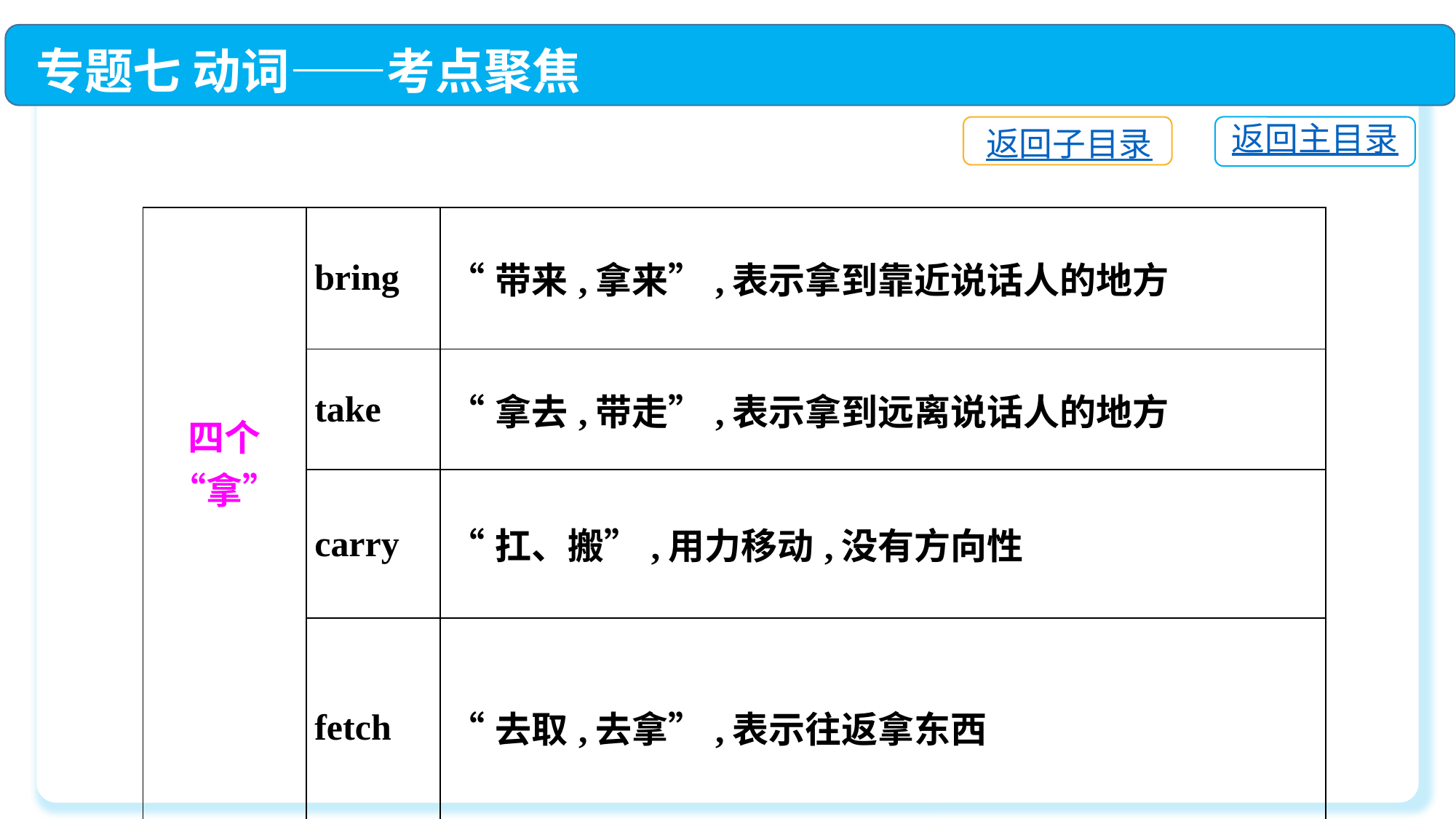

专题七 动词——考点聚焦

返回主目录

返回子目录
| 四个“拿” | bring | “带来,拿来”,表示拿到靠近说话人的地方 |
| --- | --- | --- |
|  | take | “拿去,带走”,表示拿到远离说话人的地方 |
|  | carry | “扛、搬”,用力移动,没有方向性 |
|  | fetch | “去取,去拿”,表示往返拿东西 |